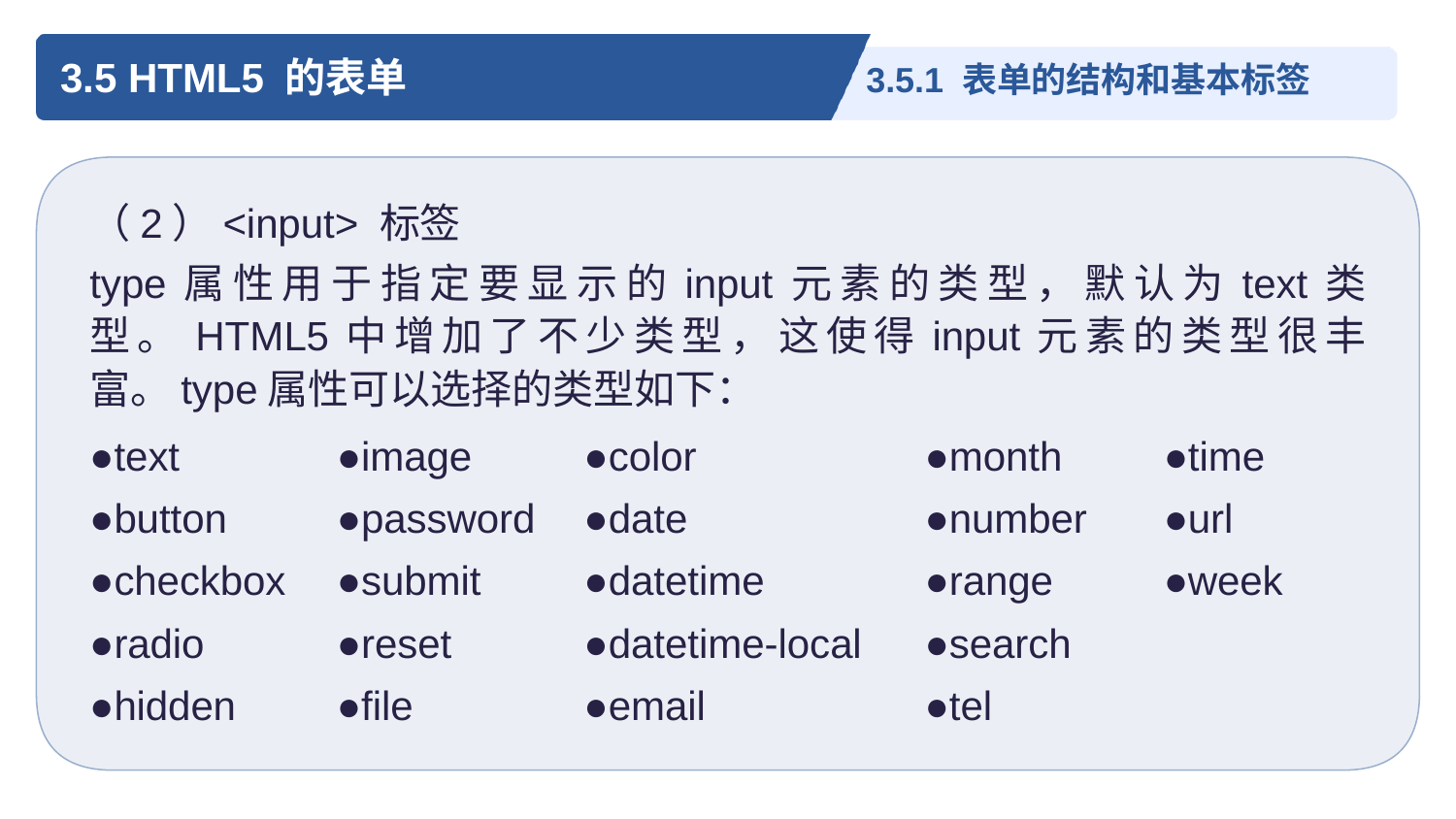

3.5 HTML5 的表单
3.5.1 表单的结构和基本标签

（2）<input> 标签
type属性用于指定要显示的input元素的类型，默认为text类型。HTML5中增加了不少类型，这使得input元素的类型很丰富。type属性可以选择的类型如下：
●text
●button
●checkbox
●radio
●hidden

●image
●password
●submit
●reset
●file
●color
●date
●datetime
●datetime-local
●email
●month
●number
●range
●search
●tel
●time
●url
●week